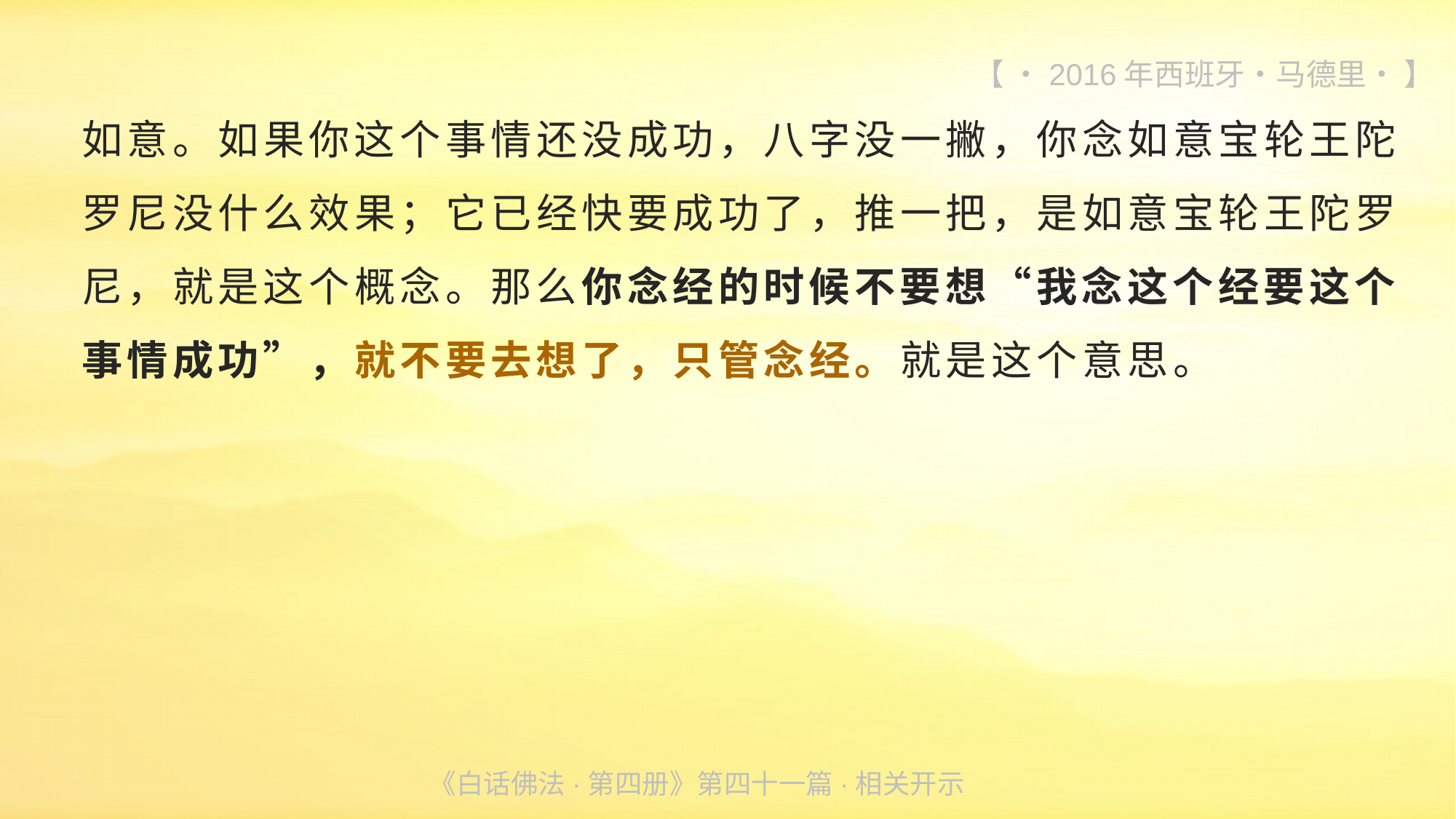

【 •2016年西班牙•马德里• 】
如意。如果你这个事情还没成功，八字没一撇，你念如意宝轮王陀罗尼没什么效果；它已经快要成功了，推一把，是如意宝轮王陀罗尼，就是这个概念。那么你念经的时候不要想“我念这个经要这个事情成功”，就不要去想了，只管念经。就是这个意思。

《白话佛法·第四册》第四十一篇·相关开示